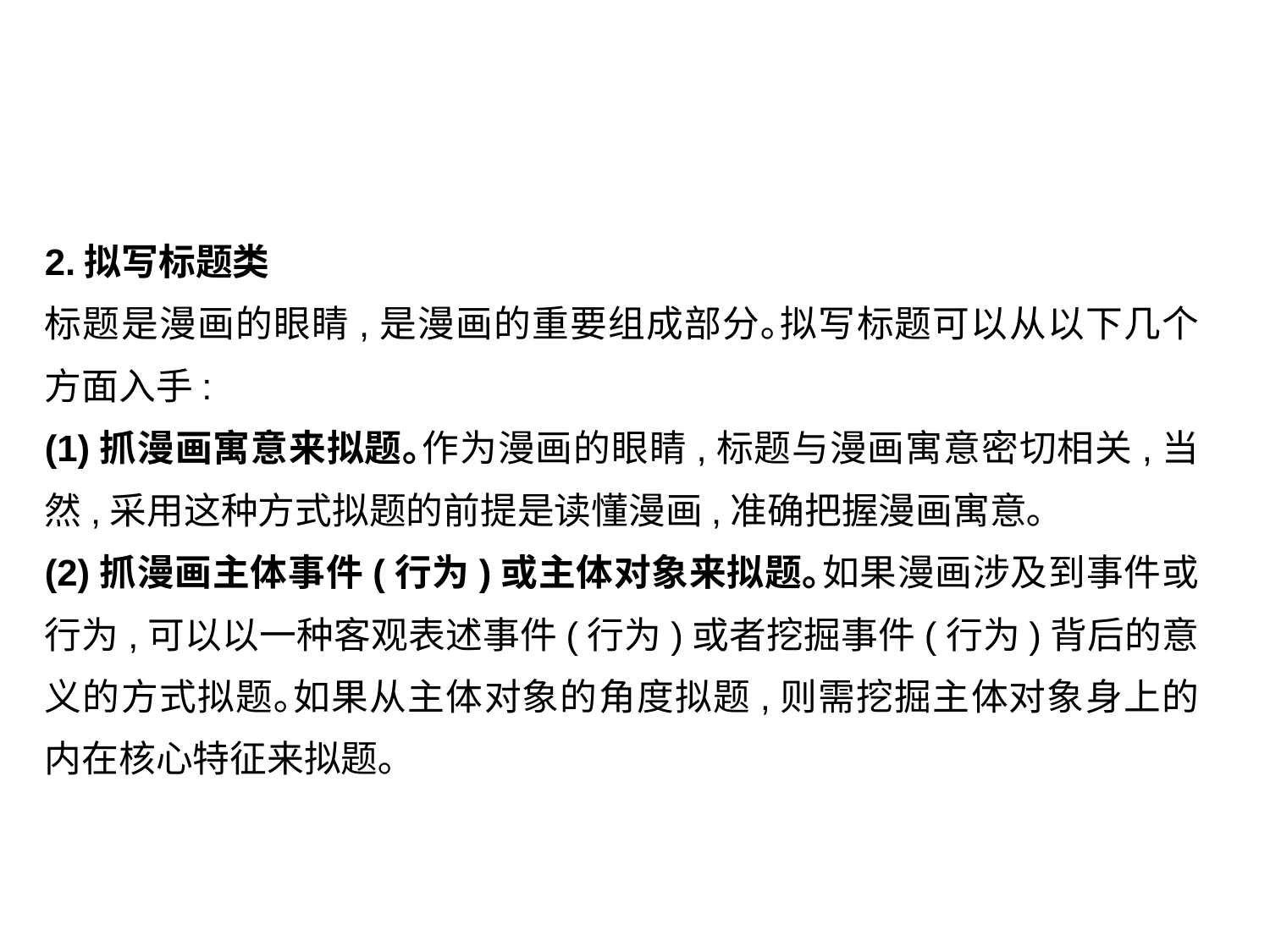

2.拟写标题类
标题是漫画的眼睛,是漫画的重要组成部分｡拟写标题可以从以下几个方面入手:
(1)抓漫画寓意来拟题｡作为漫画的眼睛,标题与漫画寓意密切相关,当然,采用这种方式拟题的前提是读懂漫画,准确把握漫画寓意｡
(2)抓漫画主体事件(行为)或主体对象来拟题｡如果漫画涉及到事件或行为,可以以一种客观表述事件(行为)或者挖掘事件(行为)背后的意义的方式拟题｡如果从主体对象的角度拟题,则需挖掘主体对象身上的内在核心特征来拟题｡